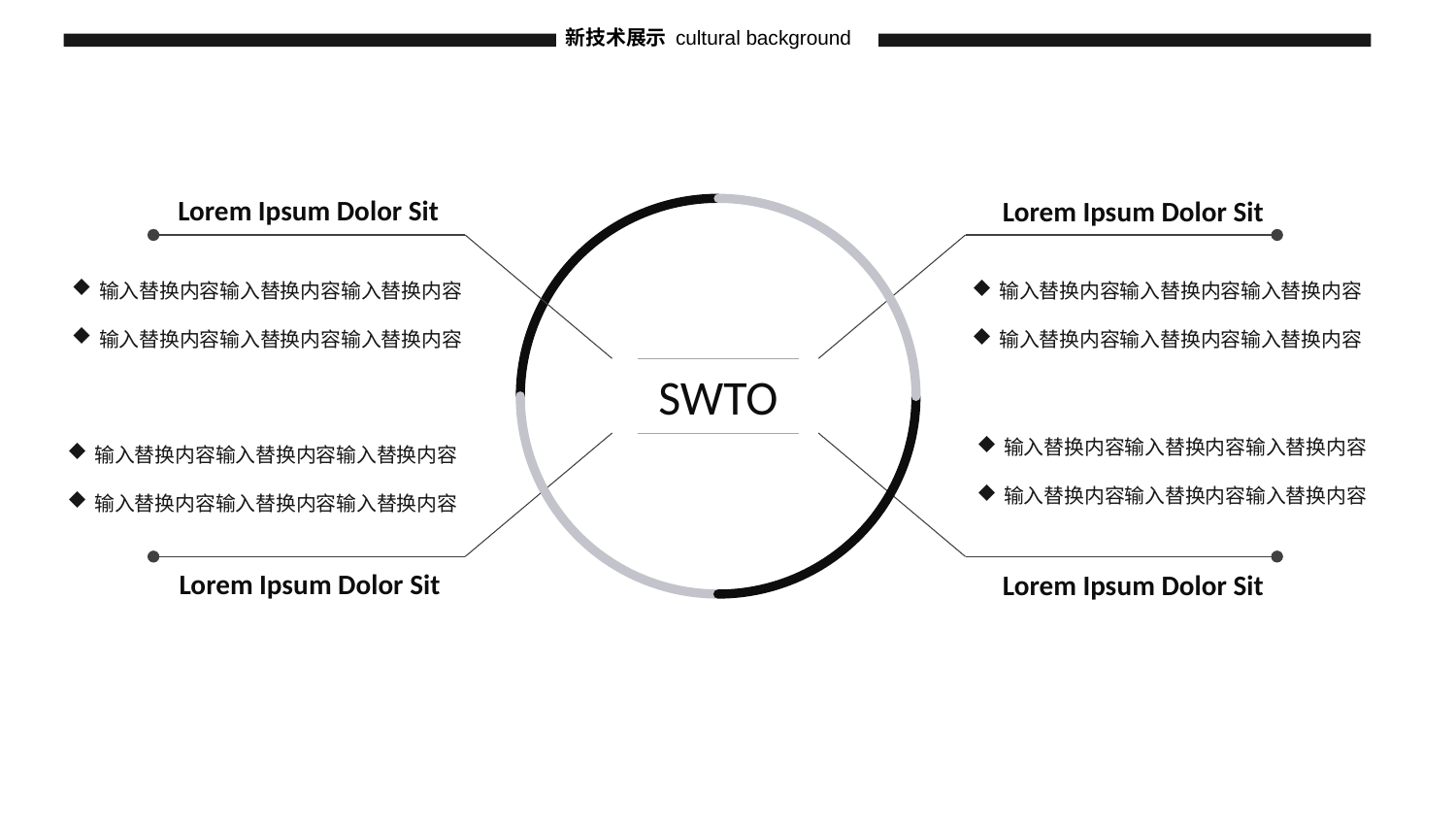

新技术展示
cultural background

Lorem Ipsum Dolor Sit
Lorem Ipsum Dolor Sit

输入替换内容输入替换内容输入替换内容
输入替换内容输入替换内容输入替换内容
输入替换内容输入替换内容输入替换内容
输入替换内容输入替换内容输入替换内容
SWTO
输入替换内容输入替换内容输入替换内容
输入替换内容输入替换内容输入替换内容
输入替换内容输入替换内容输入替换内容
输入替换内容输入替换内容输入替换内容
Lorem Ipsum Dolor Sit
Lorem Ipsum Dolor Sit